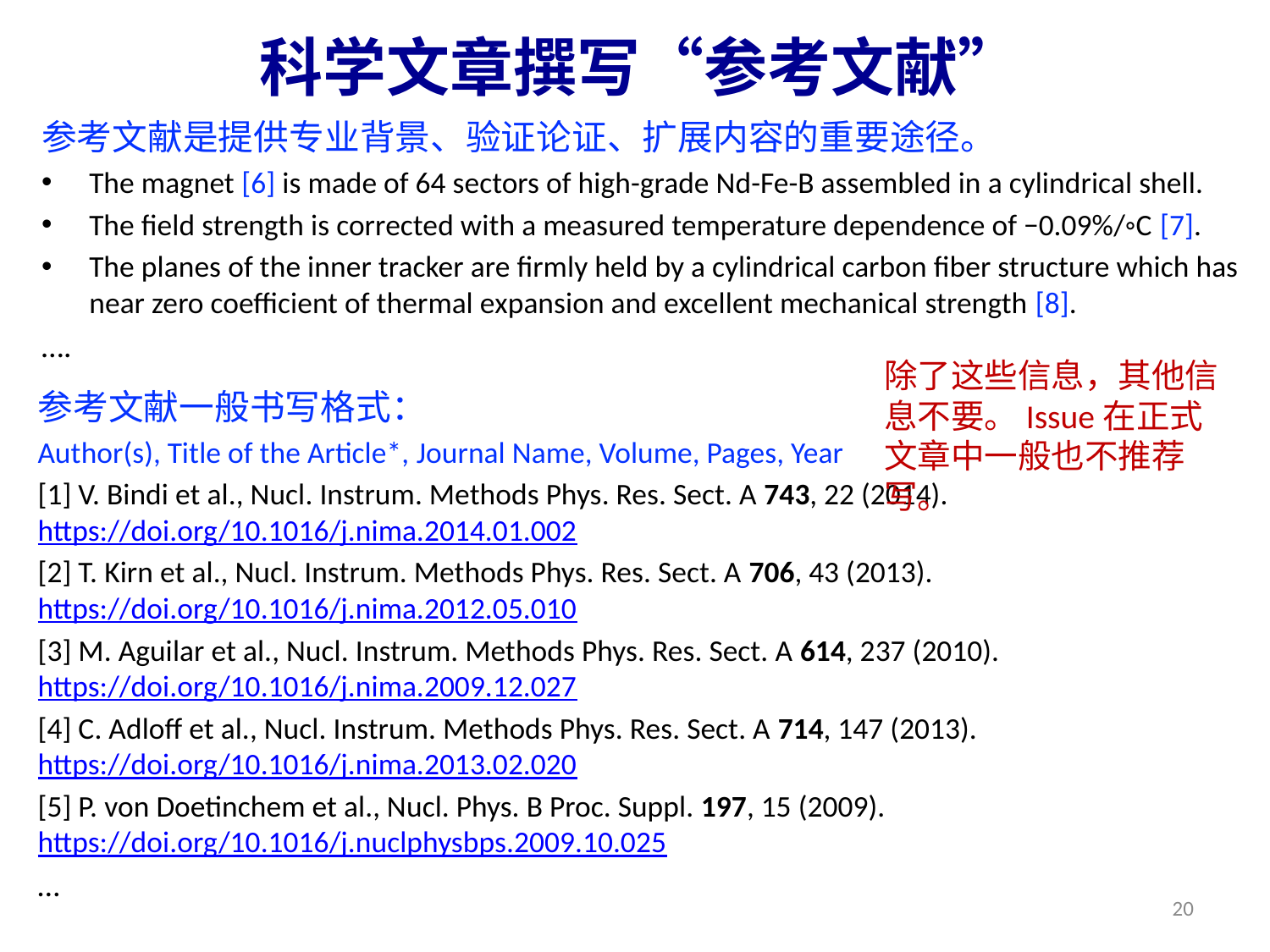

科学文章撰写“参考文献”
参考文献是提供专业背景、验证论证、扩展内容的重要途径。
The magnet [6] is made of 64 sectors of high-grade Nd-Fe-B assembled in a cylindrical shell.
The field strength is corrected with a measured temperature dependence of −0.09%/◦C [7].
The planes of the inner tracker are firmly held by a cylindrical carbon fiber structure which has near zero coefficient of thermal expansion and excellent mechanical strength [8].
….
除了这些信息，其他信息不要。Issue在正式文章中一般也不推荐写。
参考文献一般书写格式：
Author(s), Title of the Article*, Journal Name, Volume, Pages, Year
[1] V. Bindi et al., Nucl. Instrum. Methods Phys. Res. Sect. A 743, 22 (2014). https://doi.org/10.1016/j.nima.2014.01.002
[2] T. Kirn et al., Nucl. Instrum. Methods Phys. Res. Sect. A 706, 43 (2013). https://doi.org/10.1016/j.nima.2012.05.010
[3] M. Aguilar et al., Nucl. Instrum. Methods Phys. Res. Sect. A 614, 237 (2010). https://doi.org/10.1016/j.nima.2009.12.027
[4] C. Adloff et al., Nucl. Instrum. Methods Phys. Res. Sect. A 714, 147 (2013). https://doi.org/10.1016/j.nima.2013.02.020
[5] P. von Doetinchem et al., Nucl. Phys. B Proc. Suppl. 197, 15 (2009). https://doi.org/10.1016/j.nuclphysbps.2009.10.025
…

20